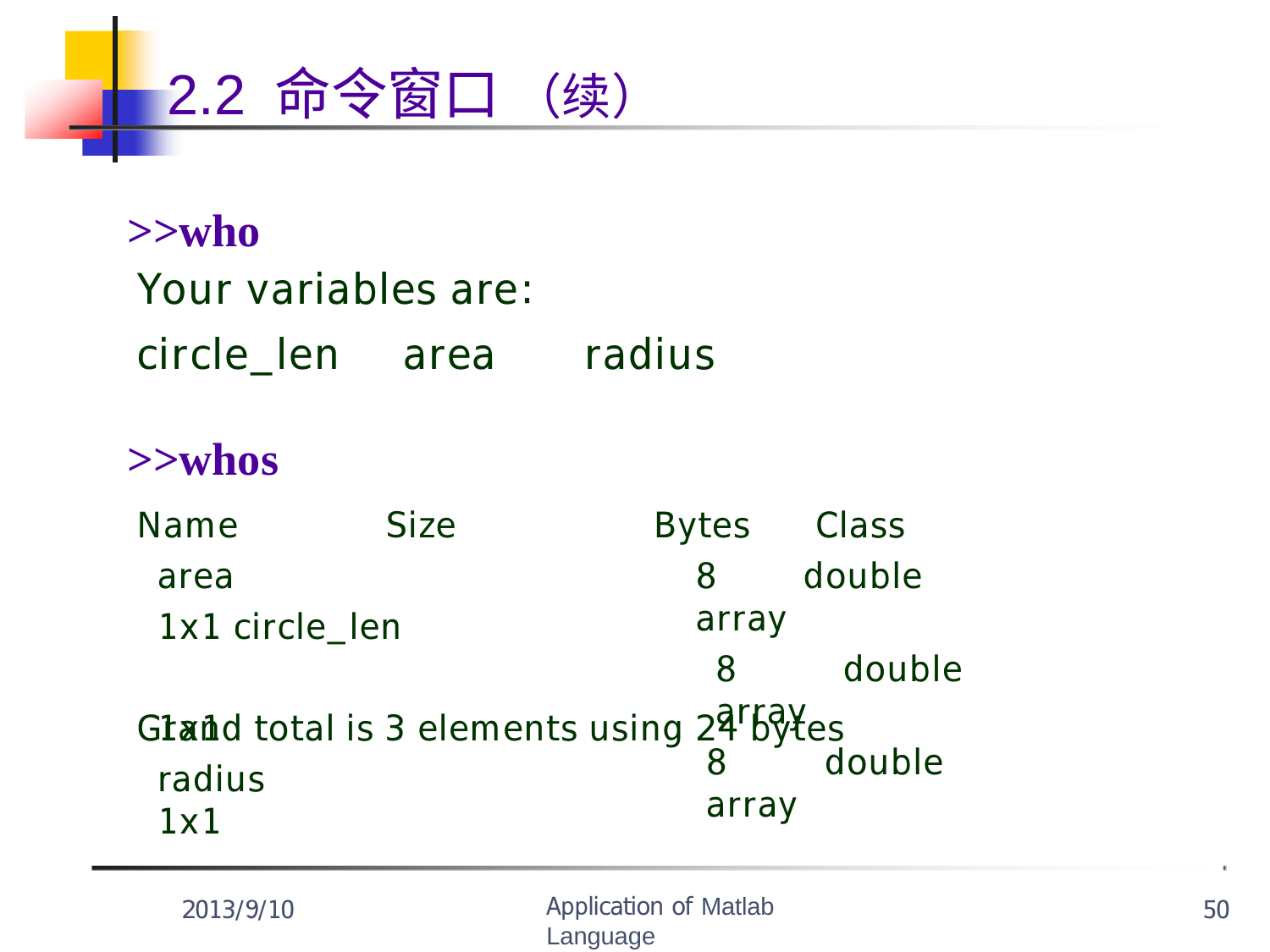

# 2.2 命令窗口 （续）
>>who
Your variables are:

circle_len	area
radius
>>whos

Name	Size
area	1x1 circle_len		1x1
radius	1x1
Bytes	Class
8	double array
8	double array
8	double array
Grand total is 3 elements using 24 bytes
Application of Matlab Language
2013/9/10
50